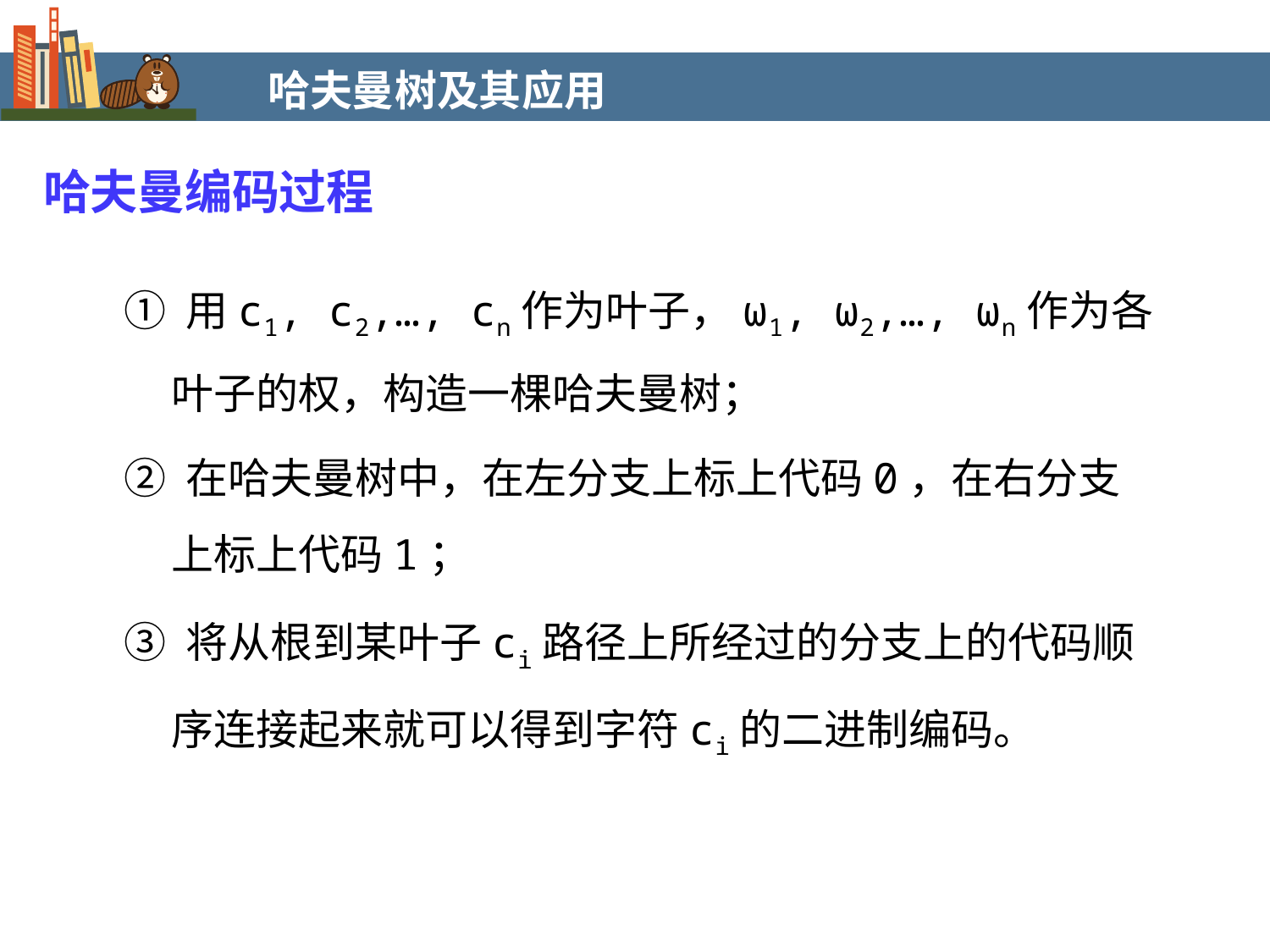

哈夫曼树及其应用
哈夫曼编码过程

① 用c1, c2,…, cn作为叶子，ω1, ω2,…, ωn作为各叶子的权，构造一棵哈夫曼树；
② 在哈夫曼树中，在左分支上标上代码0，在右分支上标上代码1；
③ 将从根到某叶子ci路径上所经过的分支上的代码顺序连接起来就可以得到字符ci的二进制编码。